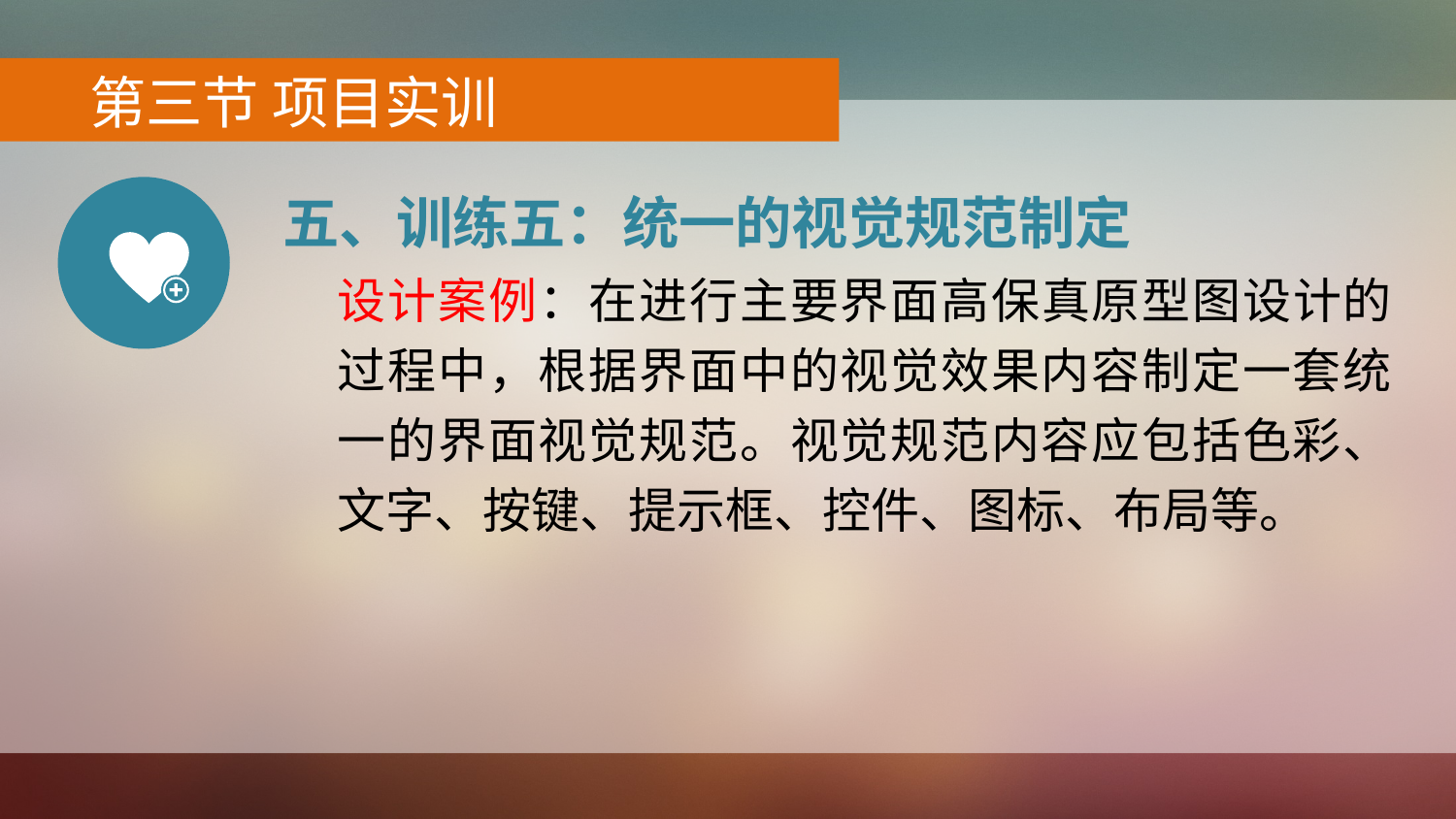

第三节 项目实训

五、训练五：统一的视觉规范制定
设计案例：在进行主要界面高保真原型图设计的过程中，根据界面中的视觉效果内容制定一套统一的界面视觉规范。视觉规范内容应包括色彩、文字、按键、提示框、控件、图标、布局等。